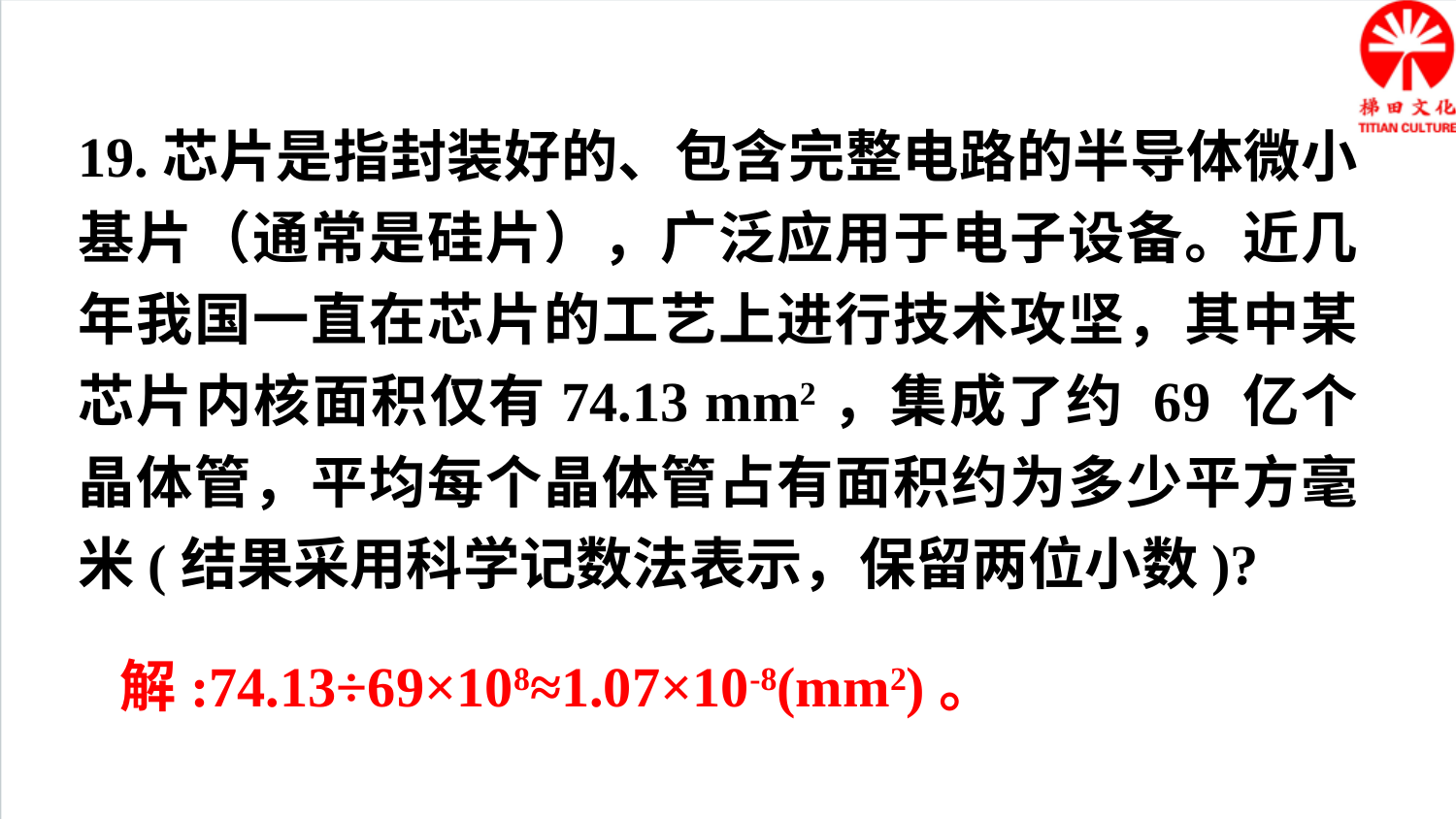

19.芯片是指封装好的、包含完整电路的半导体微小基片（通常是硅片），广泛应用于电子设备。近几年我国一直在芯片的工艺上进行技术攻坚，其中某芯片内核面积仅有74.13 mm2，集成了约 69 亿个晶体管，平均每个晶体管占有面积约为多少平方毫米(结果采用科学记数法表示，保留两位小数)?
解:74.13÷69×108≈1.07×10-8(mm2)。